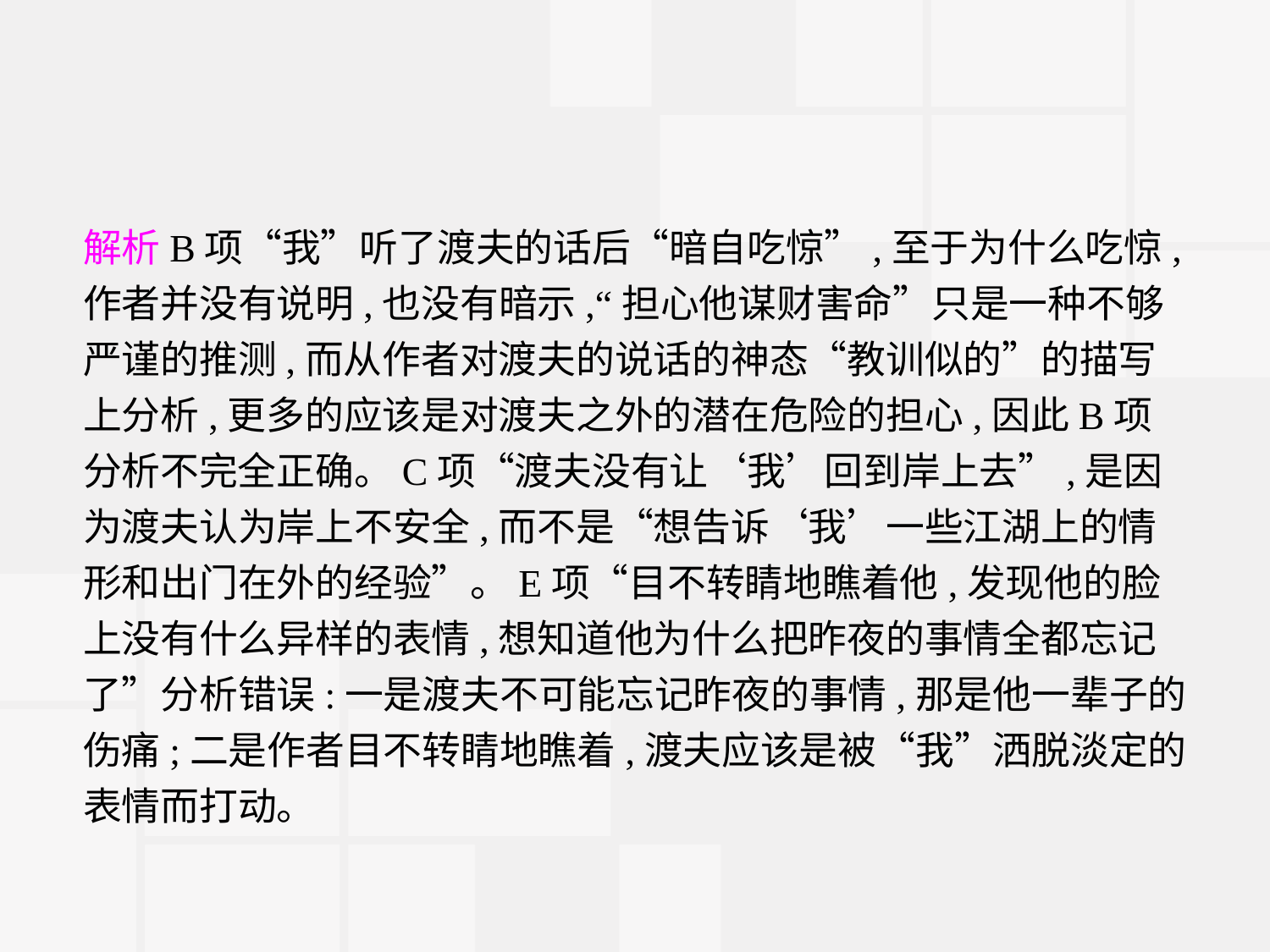

解析B项“我”听了渡夫的话后“暗自吃惊”,至于为什么吃惊,作者并没有说明,也没有暗示,“担心他谋财害命”只是一种不够严谨的推测,而从作者对渡夫的说话的神态“教训似的”的描写上分析,更多的应该是对渡夫之外的潜在危险的担心,因此B项分析不完全正确。C项“渡夫没有让‘我’回到岸上去”,是因为渡夫认为岸上不安全,而不是“想告诉‘我’一些江湖上的情形和出门在外的经验”。E项“目不转睛地瞧着他,发现他的脸上没有什么异样的表情,想知道他为什么把昨夜的事情全都忘记了”分析错误:一是渡夫不可能忘记昨夜的事情,那是他一辈子的伤痛;二是作者目不转睛地瞧着,渡夫应该是被“我”洒脱淡定的表情而打动。